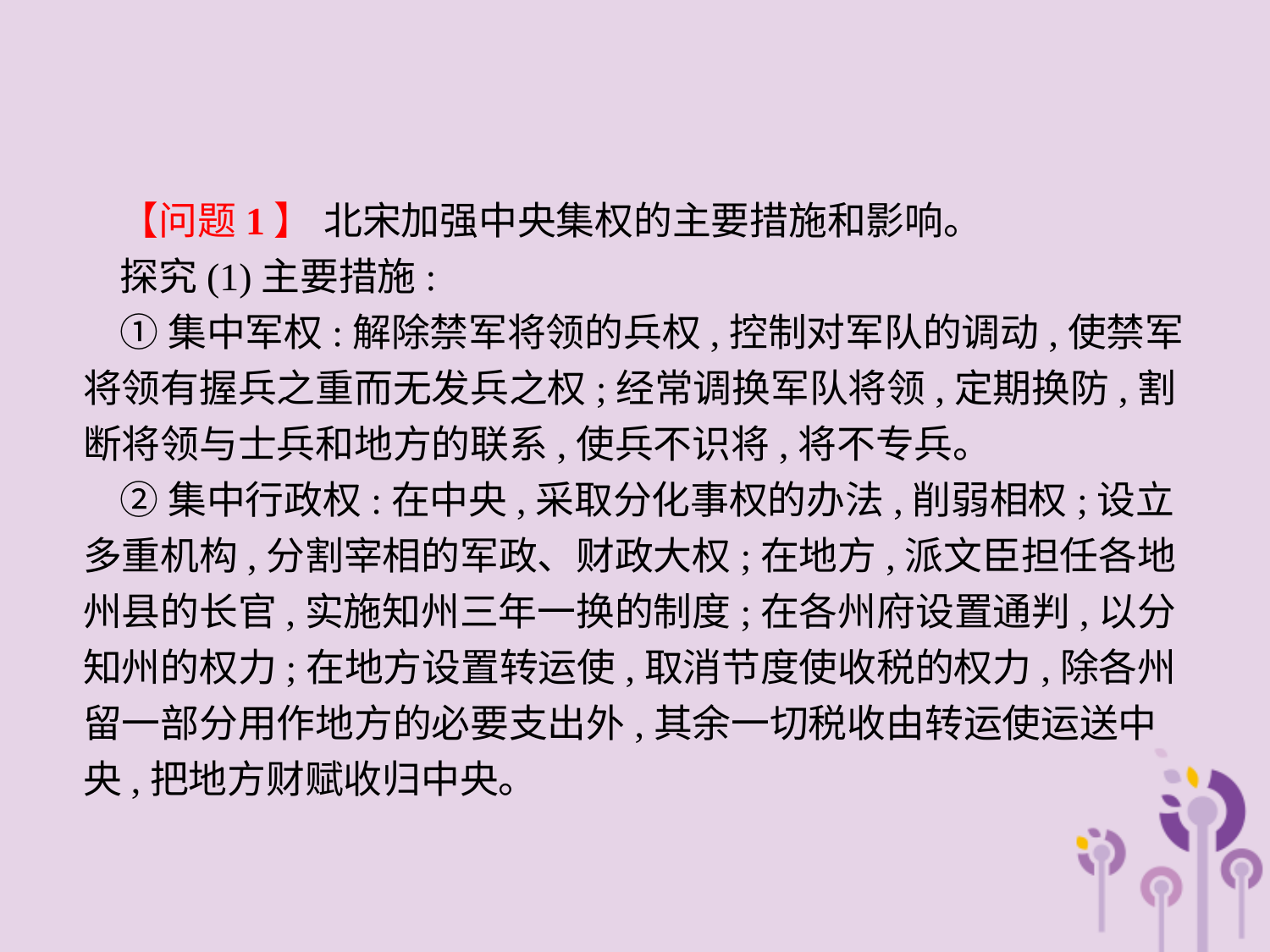

【问题1】 北宋加强中央集权的主要措施和影响。
探究(1)主要措施:
①集中军权:解除禁军将领的兵权,控制对军队的调动,使禁军将领有握兵之重而无发兵之权;经常调换军队将领,定期换防,割断将领与士兵和地方的联系,使兵不识将,将不专兵。
②集中行政权:在中央,采取分化事权的办法,削弱相权;设立多重机构,分割宰相的军政、财政大权;在地方,派文臣担任各地州县的长官,实施知州三年一换的制度;在各州府设置通判,以分知州的权力;在地方设置转运使,取消节度使收税的权力,除各州留一部分用作地方的必要支出外,其余一切税收由转运使运送中央,把地方财赋收归中央。